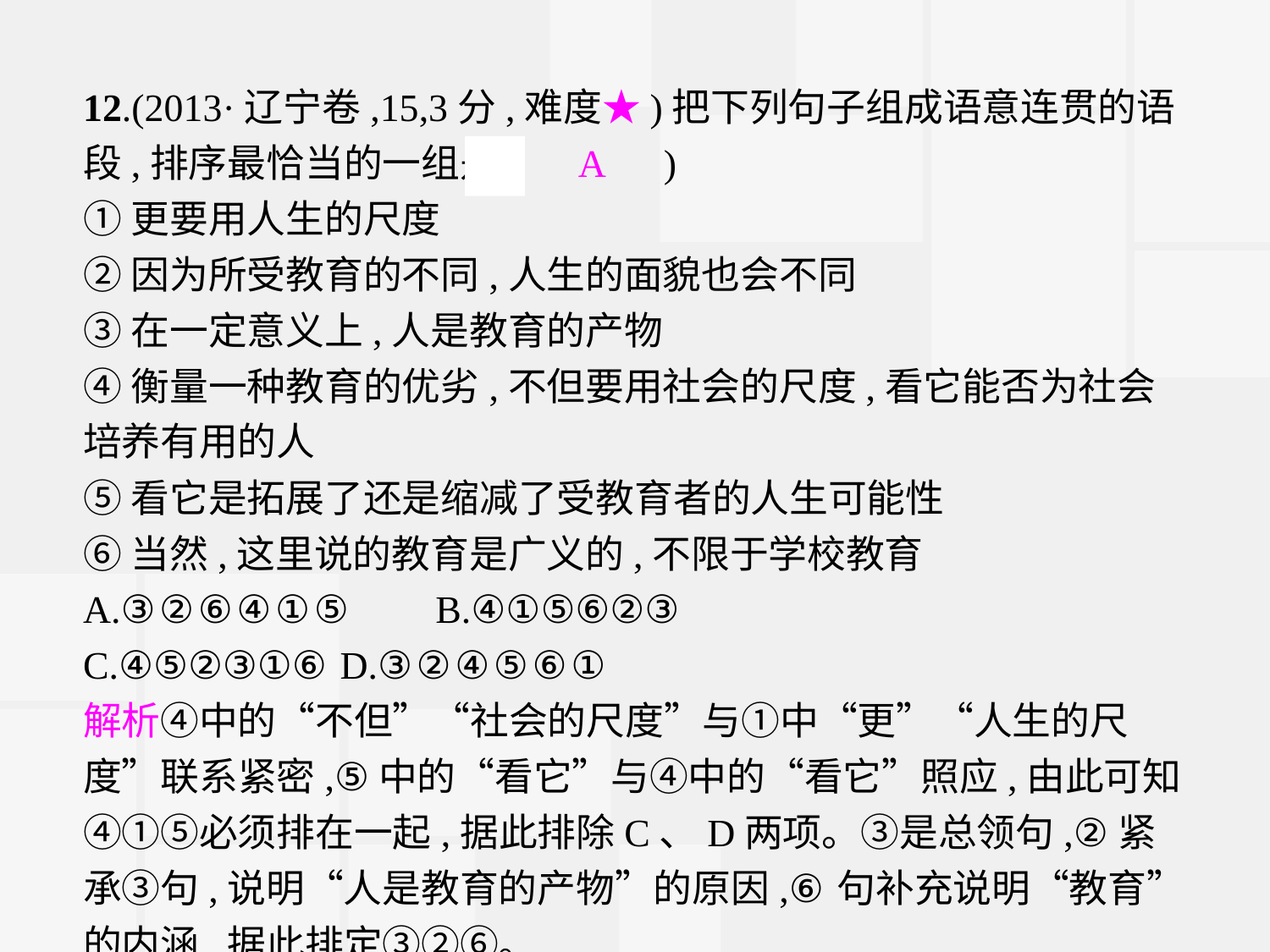

12.(2013·辽宁卷,15,3分,难度★)把下列句子组成语意连贯的语段,排序最恰当的一组是(　A　)
①更要用人生的尺度
②因为所受教育的不同,人生的面貌也会不同
③在一定意义上,人是教育的产物
④衡量一种教育的优劣,不但要用社会的尺度,看它能否为社会培养有用的人
⑤看它是拓展了还是缩减了受教育者的人生可能性
⑥当然,这里说的教育是广义的,不限于学校教育
A.③②⑥④①⑤	B.④①⑤⑥②③
C.④⑤②③①⑥	D.③②④⑤⑥①
解析④中的“不但”“社会的尺度”与①中“更”“人生的尺度”联系紧密,⑤中的“看它”与④中的“看它”照应,由此可知④①⑤必须排在一起,据此排除C、D两项。③是总领句,②紧承③句,说明“人是教育的产物”的原因,⑥句补充说明“教育”的内涵,据此排定③②⑥。